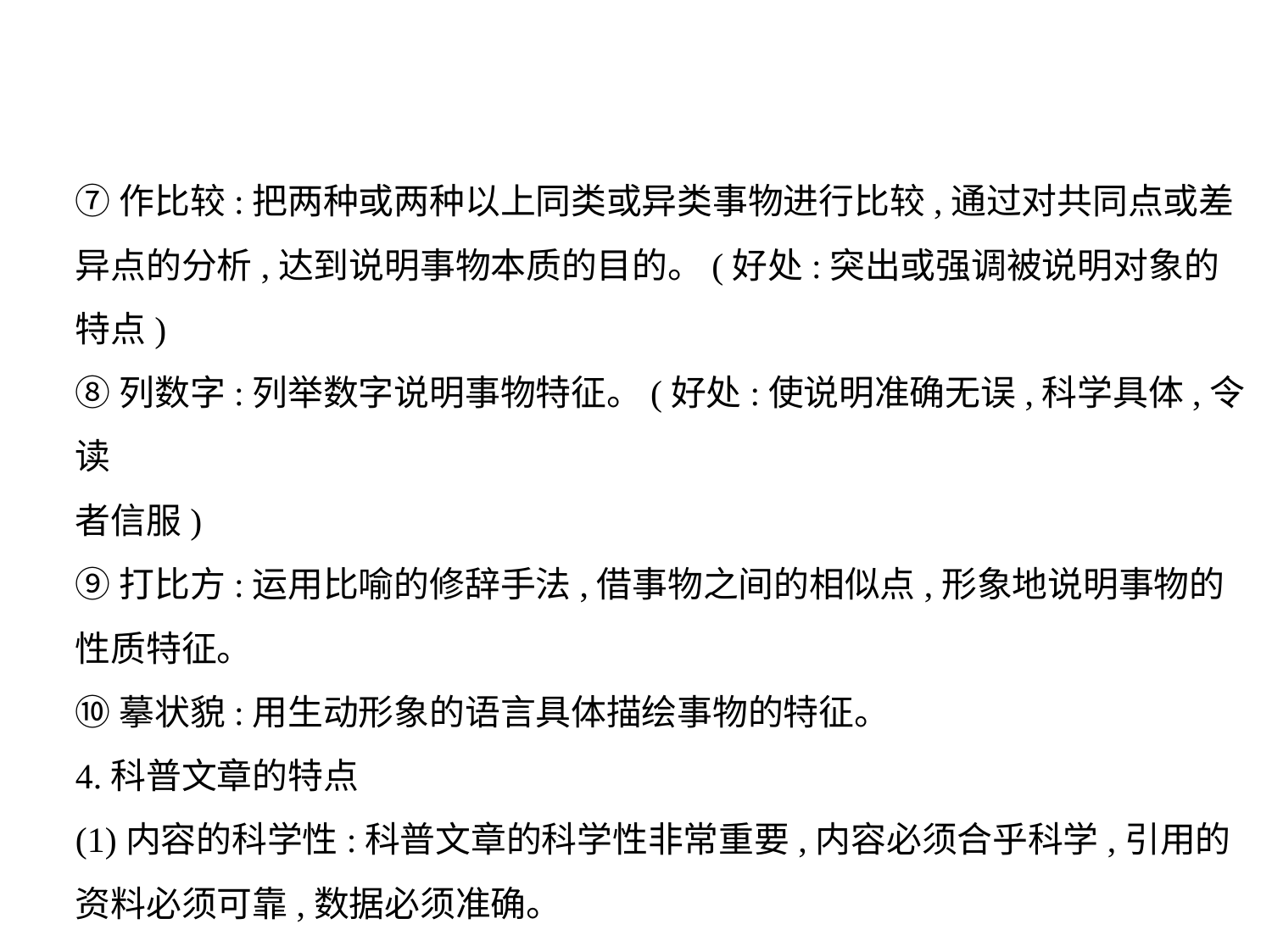

⑦作比较:把两种或两种以上同类或异类事物进行比较,通过对共同点或差
异点的分析,达到说明事物本质的目的。(好处:突出或强调被说明对象的
特点)
⑧列数字:列举数字说明事物特征。(好处:使说明准确无误,科学具体,令读
者信服)
⑨打比方:运用比喻的修辞手法,借事物之间的相似点,形象地说明事物的
性质特征。
⑩摹状貌:用生动形象的语言具体描绘事物的特征。
4.科普文章的特点
(1)内容的科学性:科普文章的科学性非常重要,内容必须合乎科学,引用的
资料必须可靠,数据必须准确。